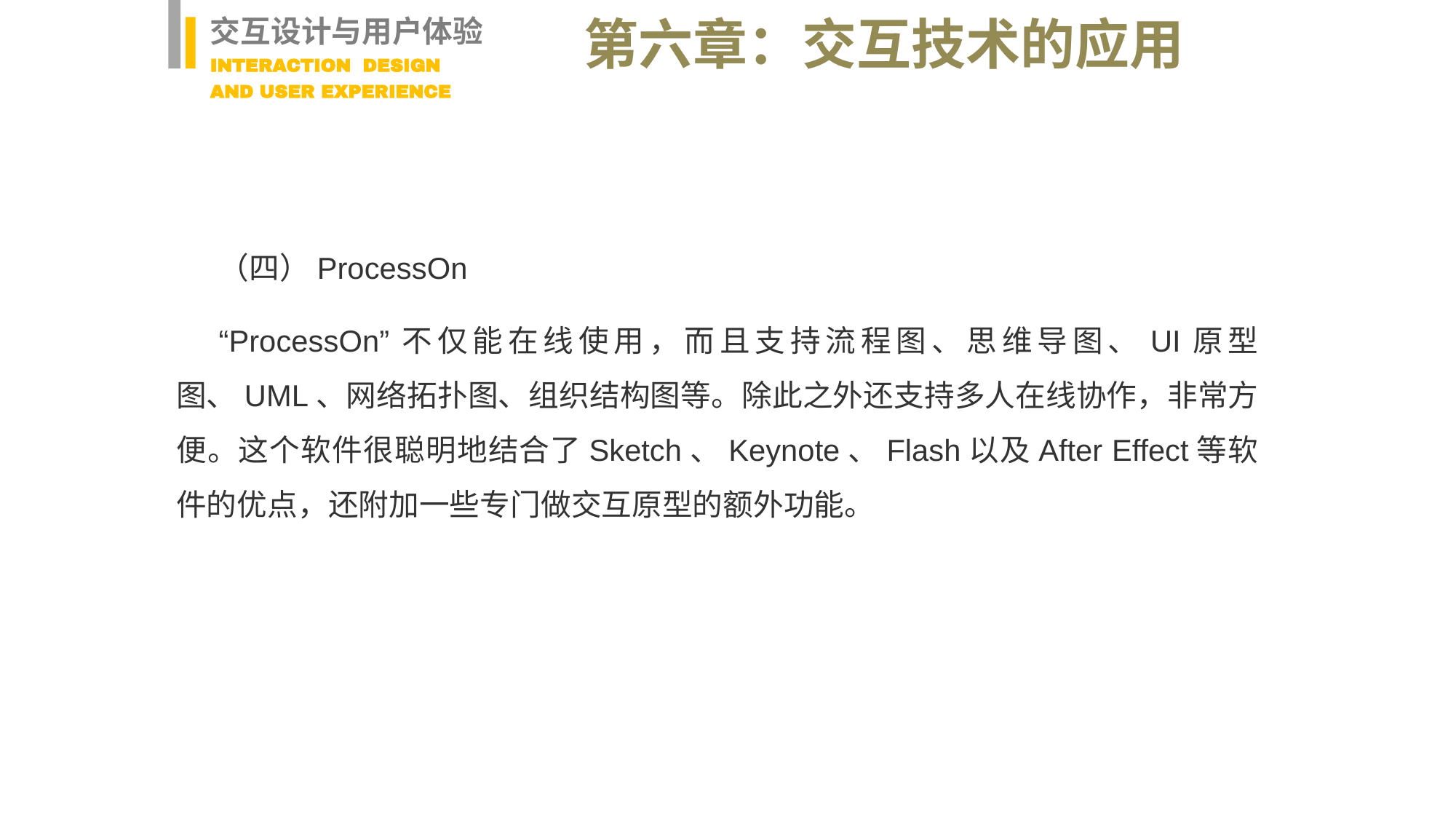

交互设计与用户体验
INTERACTION  DESIGN
AND USER EXPERIENCE
第六章：交互技术的应用

（四）ProcessOn
“ProcessOn”不仅能在线使用，而且支持流程图、思维导图、UI原型图、UML、网络拓扑图、组织结构图等。除此之外还支持多人在线协作，非常方便。这个软件很聪明地结合了Sketch、Keynote、Flash以及After Effect等软件的优点，还附加一些专门做交互原型的额外功能。